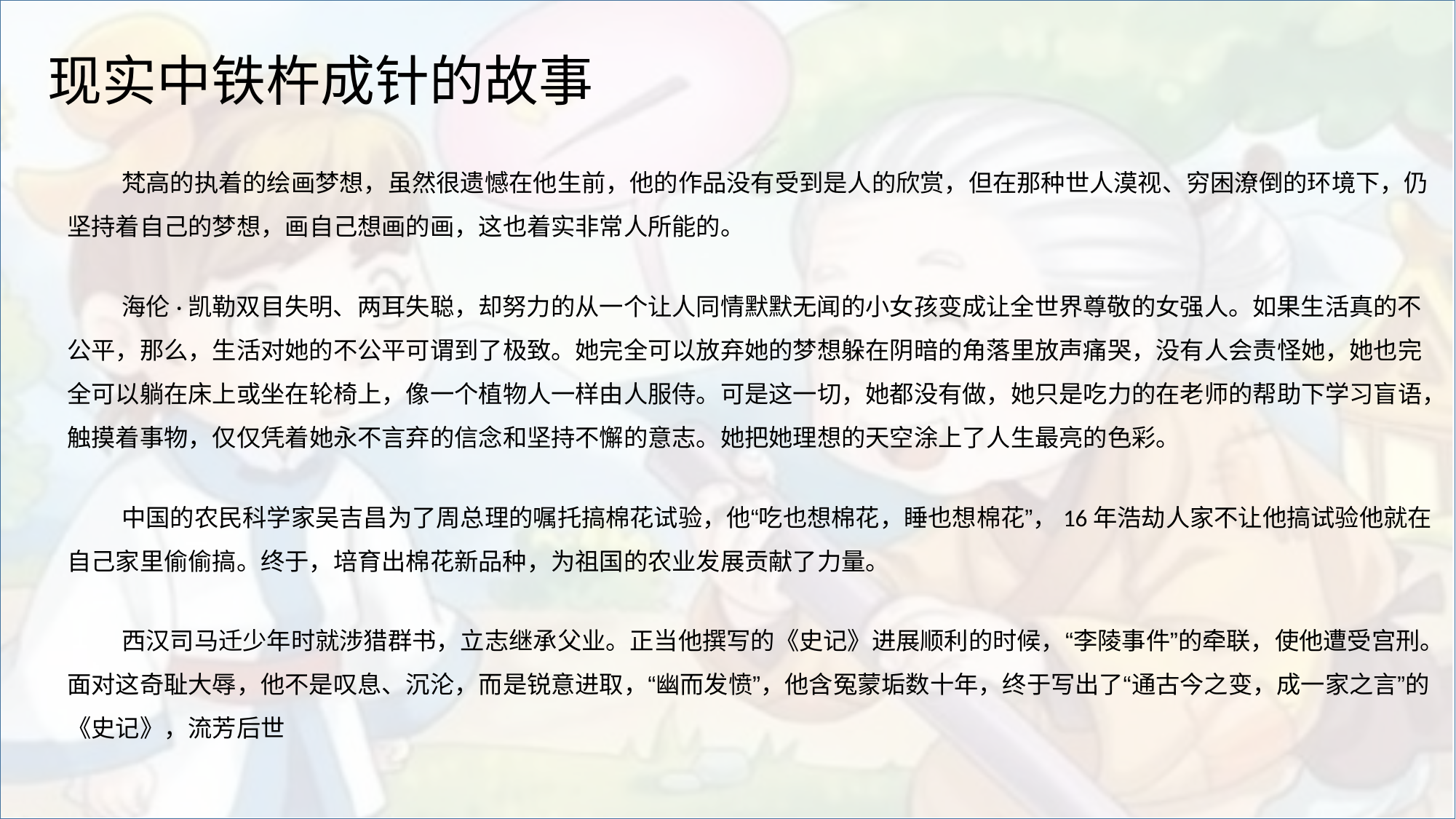

现实中铁杵成针的故事
梵高的执着的绘画梦想，虽然很遗憾在他生前，他的作品没有受到是人的欣赏，但在那种世人漠视、穷困潦倒的环境下，仍坚持着自己的梦想，画自己想画的画，这也着实非常人所能的。
海伦·凯勒双目失明、两耳失聪，却努力的从一个让人同情默默无闻的小女孩变成让全世界尊敬的女强人。如果生活真的不公平，那么，生活对她的不公平可谓到了极致。她完全可以放弃她的梦想躲在阴暗的角落里放声痛哭，没有人会责怪她，她也完全可以躺在床上或坐在轮椅上，像一个植物人一样由人服侍。可是这一切，她都没有做，她只是吃力的在老师的帮助下学习盲语，触摸着事物，仅仅凭着她永不言弃的信念和坚持不懈的意志。她把她理想的天空涂上了人生最亮的色彩。
中国的农民科学家吴吉昌为了周总理的嘱托搞棉花试验，他“吃也想棉花，睡也想棉花”，16年浩劫人家不让他搞试验他就在自己家里偷偷搞。终于，培育出棉花新品种，为祖国的农业发展贡献了力量。
西汉司马迁少年时就涉猎群书，立志继承父业。正当他撰写的《史记》进展顺利的时候，“李陵事件”的牵联，使他遭受宫刑。面对这奇耻大辱，他不是叹息、沉沦，而是锐意进取，“幽而发愤”，他含冤蒙垢数十年，终于写出了“通古今之变，成一家之言”的《史记》，流芳后世